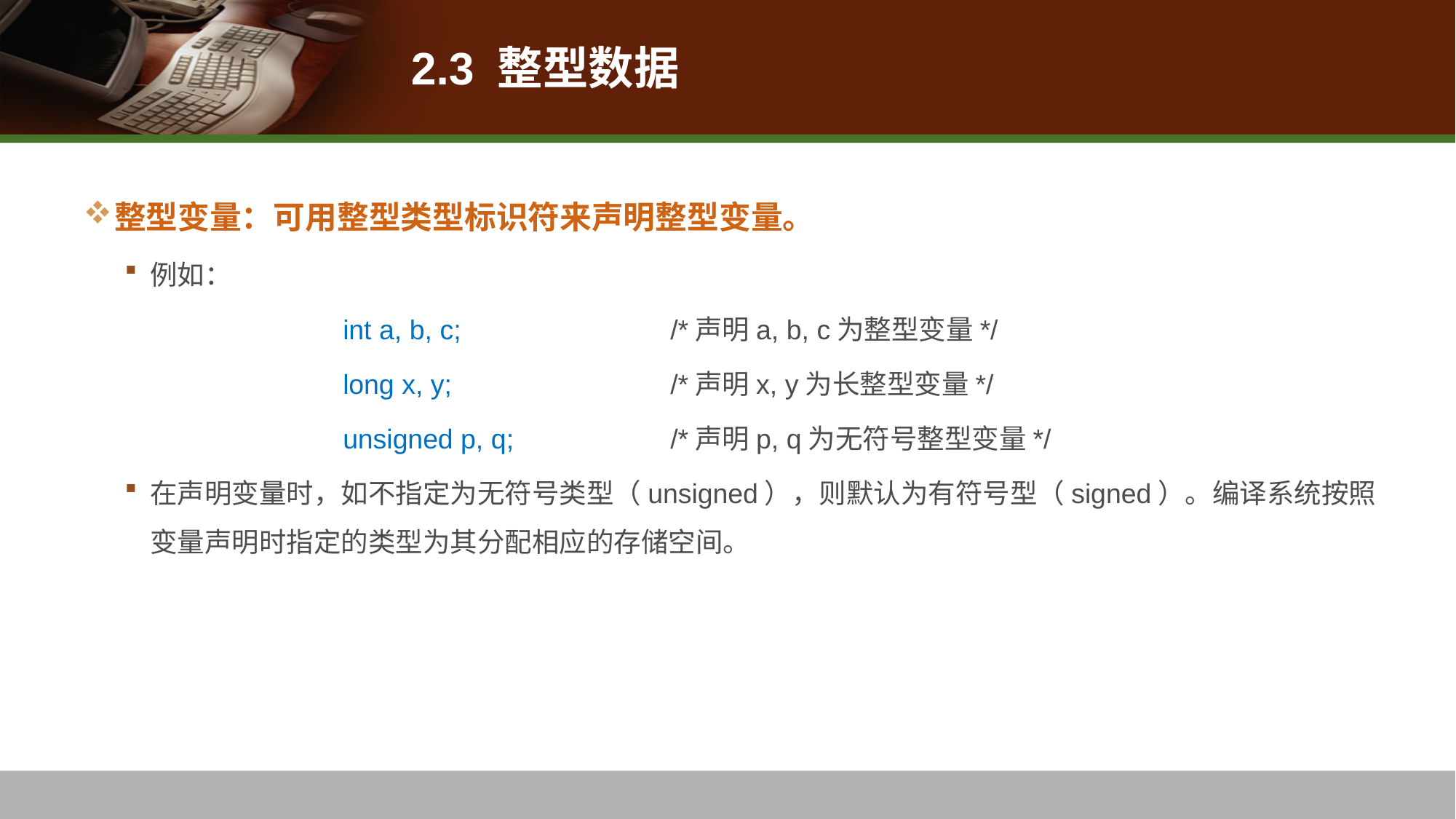

# 2.3 整型数据
整型变量：可用整型类型标识符来声明整型变量。
例如：
		int a, b, c; 		/*声明a, b, c为整型变量*/
		long x, y;		/*声明x, y为长整型变量*/
		unsigned p, q; 		/*声明p, q为无符号整型变量*/
在声明变量时，如不指定为无符号类型（unsigned），则默认为有符号型（signed）。编译系统按照变量声明时指定的类型为其分配相应的存储空间。